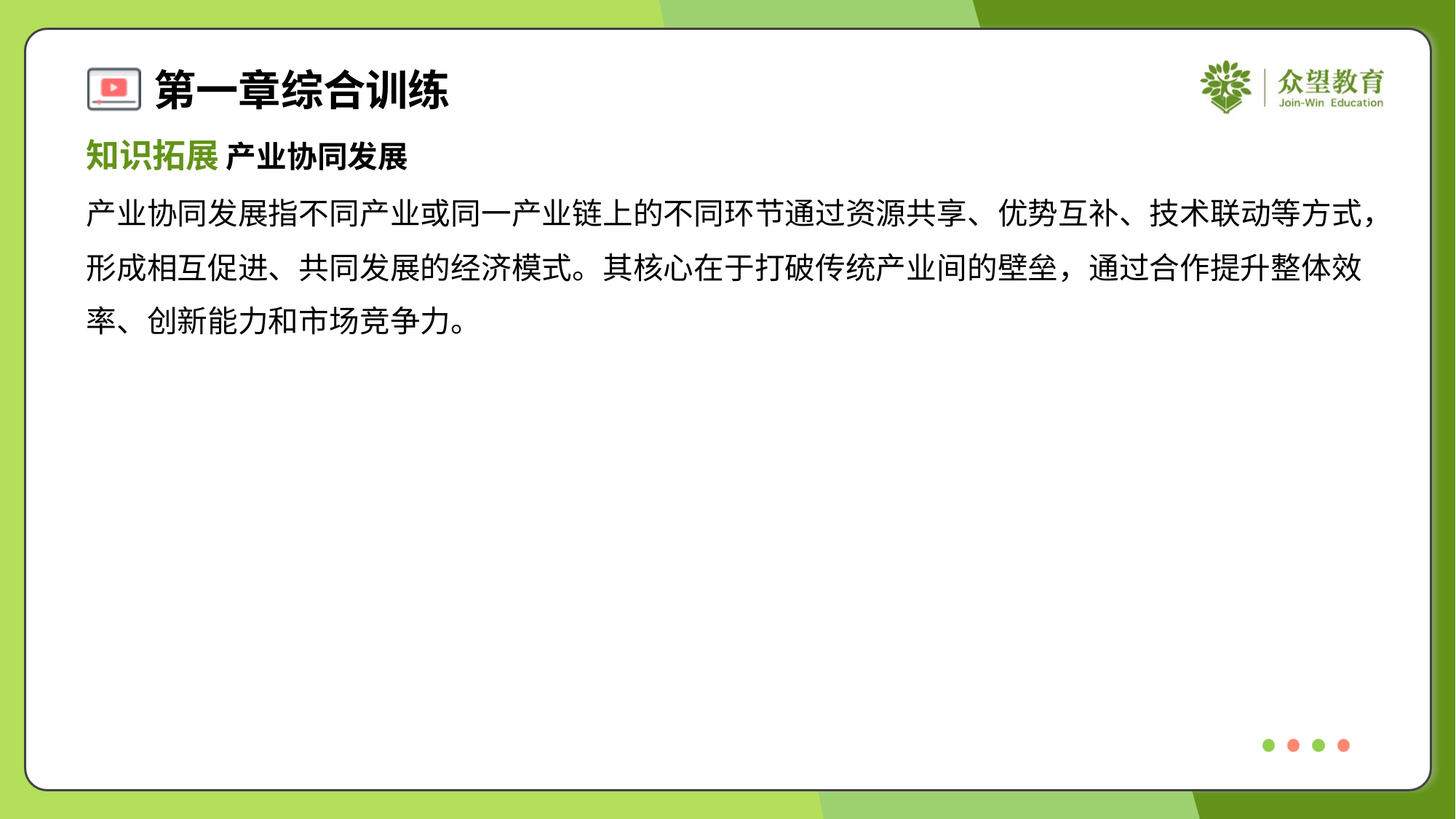

知识拓展 产业协同发展
产业协同发展指不同产业或同一产业链上的不同环节通过资源共享、优势互补、技术联动等方式，
形成相互促进、共同发展的经济模式。其核心在于打破传统产业间的壁垒，通过合作提升整体效
率、创新能力和市场竞争力。